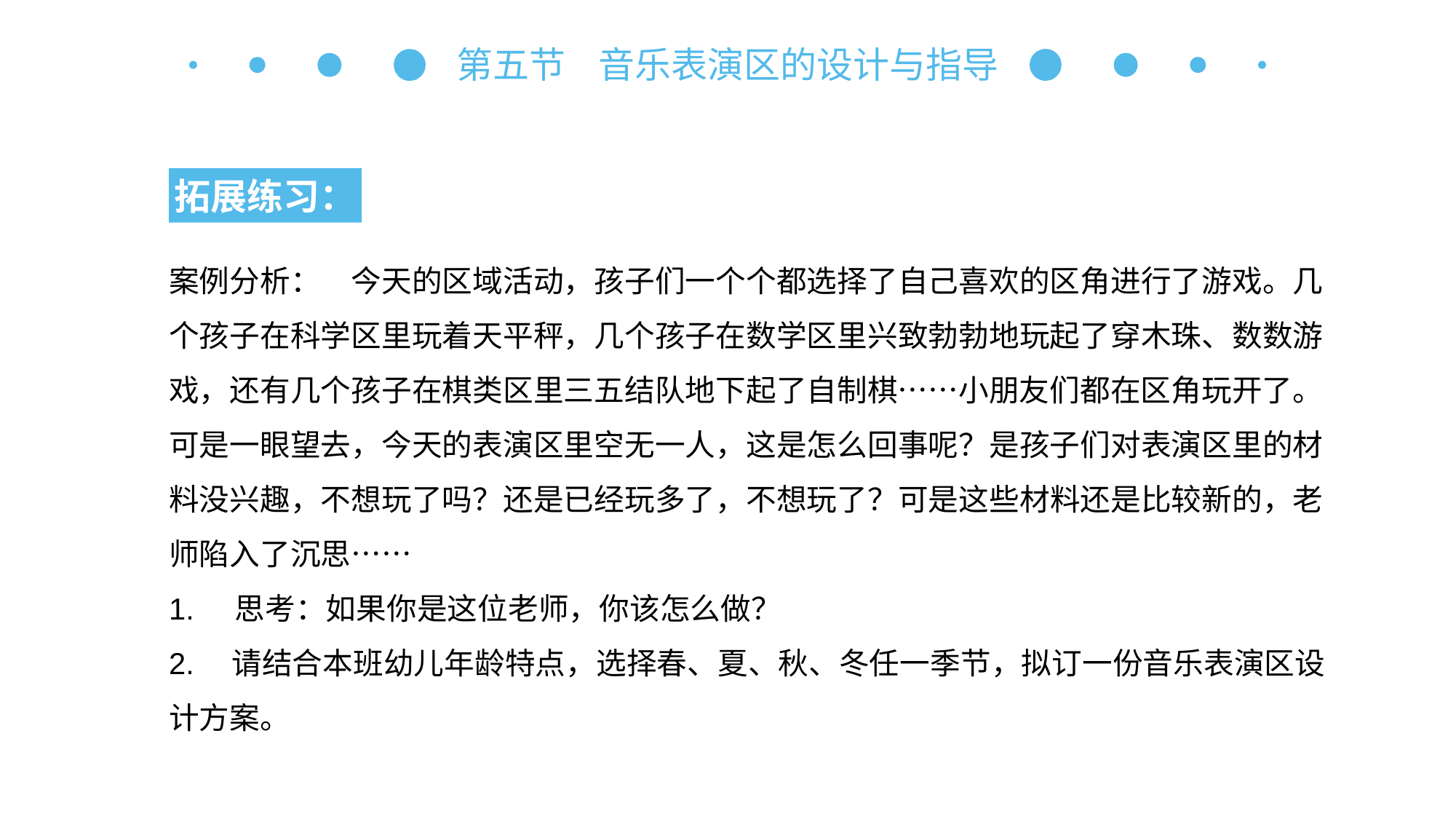

第五节    音乐表演区的设计与指导

拓展练习：
案例分析：　今天的区域活动，孩子们一个个都选择了自己喜欢的区角进行了游戏。几个孩子在科学区里玩着天平秤，几个孩子在数学区里兴致勃勃地玩起了穿木珠、数数游戏，还有几个孩子在棋类区里三五结队地下起了自制棋……小朋友们都在区角玩开了。可是一眼望去，今天的表演区里空无一人，这是怎么回事呢？是孩子们对表演区里的材料没兴趣，不想玩了吗？还是已经玩多了，不想玩了？可是这些材料还是比较新的，老师陷入了沉思……
1.    思考：如果你是这位老师，你该怎么做？
2.　请结合本班幼儿年龄特点，选择春、夏、秋、冬任一季节，拟订一份音乐表演区设计方案。